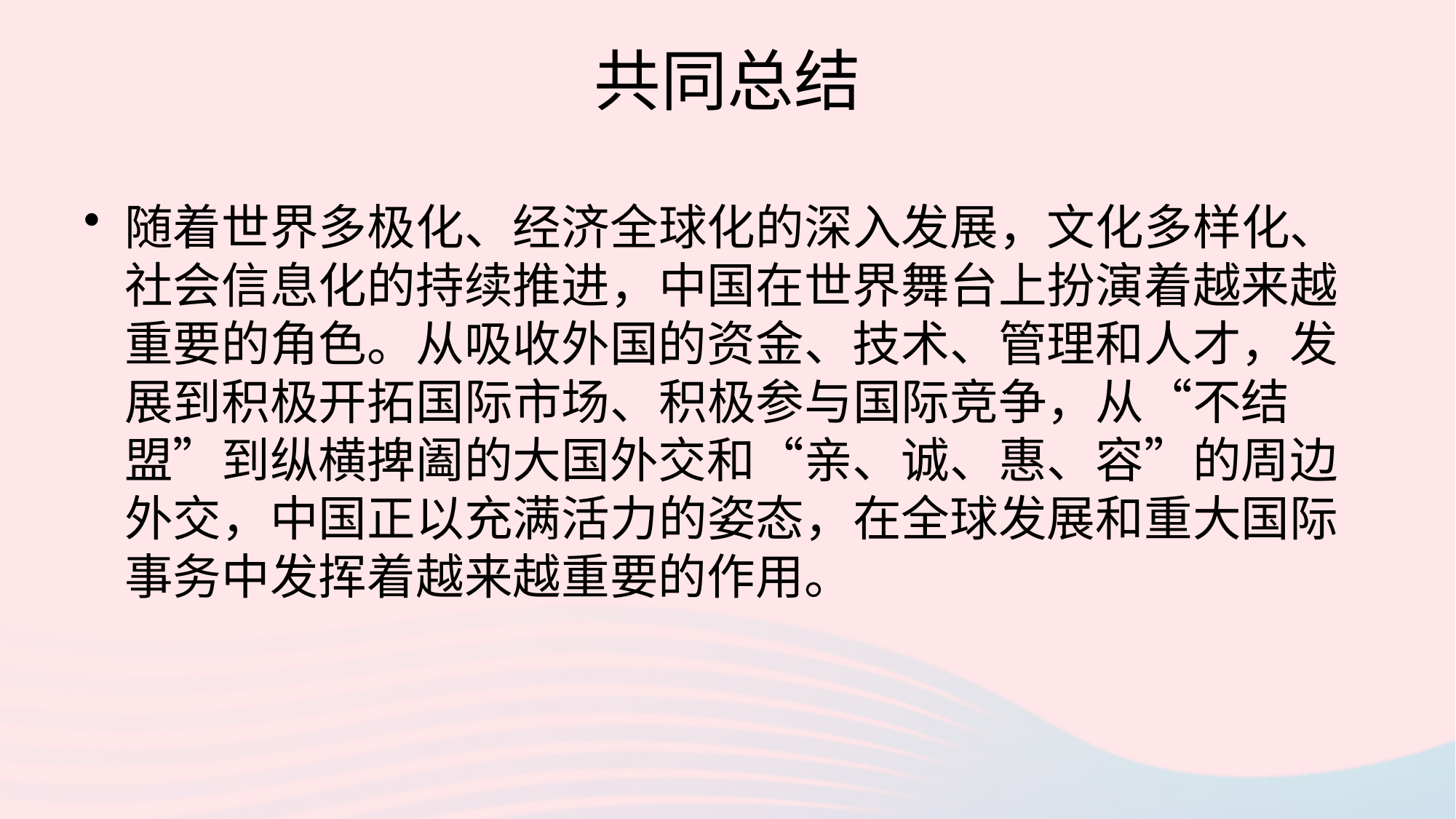

# 共同总结
随着世界多极化、经济全球化的深入发展，文化多样化、社会信息化的持续推进，中国在世界舞台上扮演着越来越重要的角色。从吸收外国的资金、技术、管理和人才，发展到积极开拓国际市场、积极参与国际竞争，从“不结盟”到纵横捭阖的大国外交和“亲、诚、惠、容”的周边外交，中国正以充满活力的姿态，在全球发展和重大国际事务中发挥着越来越重要的作用。